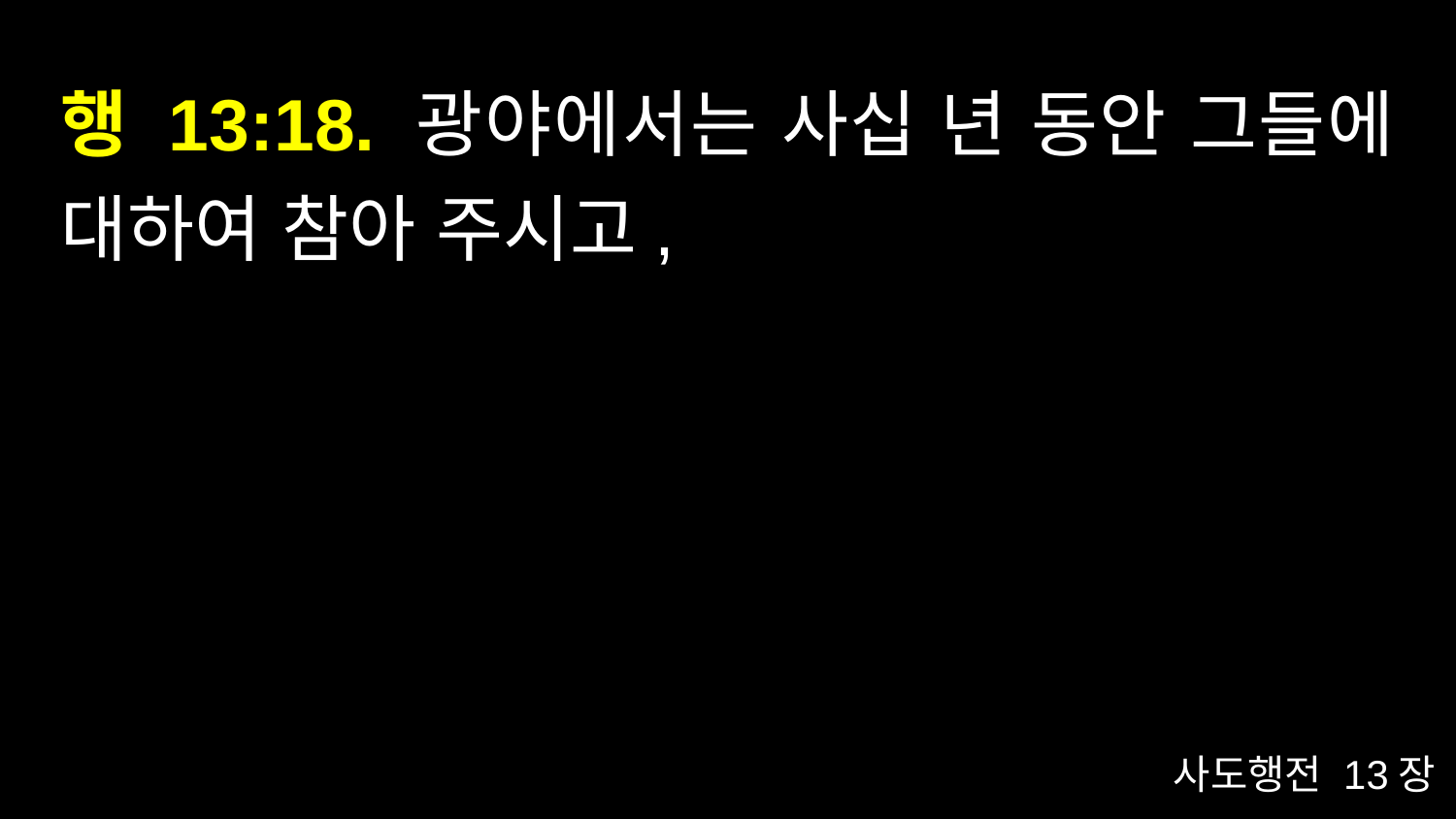

# 행 13:18. 광야에서는 사십 년 동안 그들에 대하여 참아 주시고,
사도행전 13장